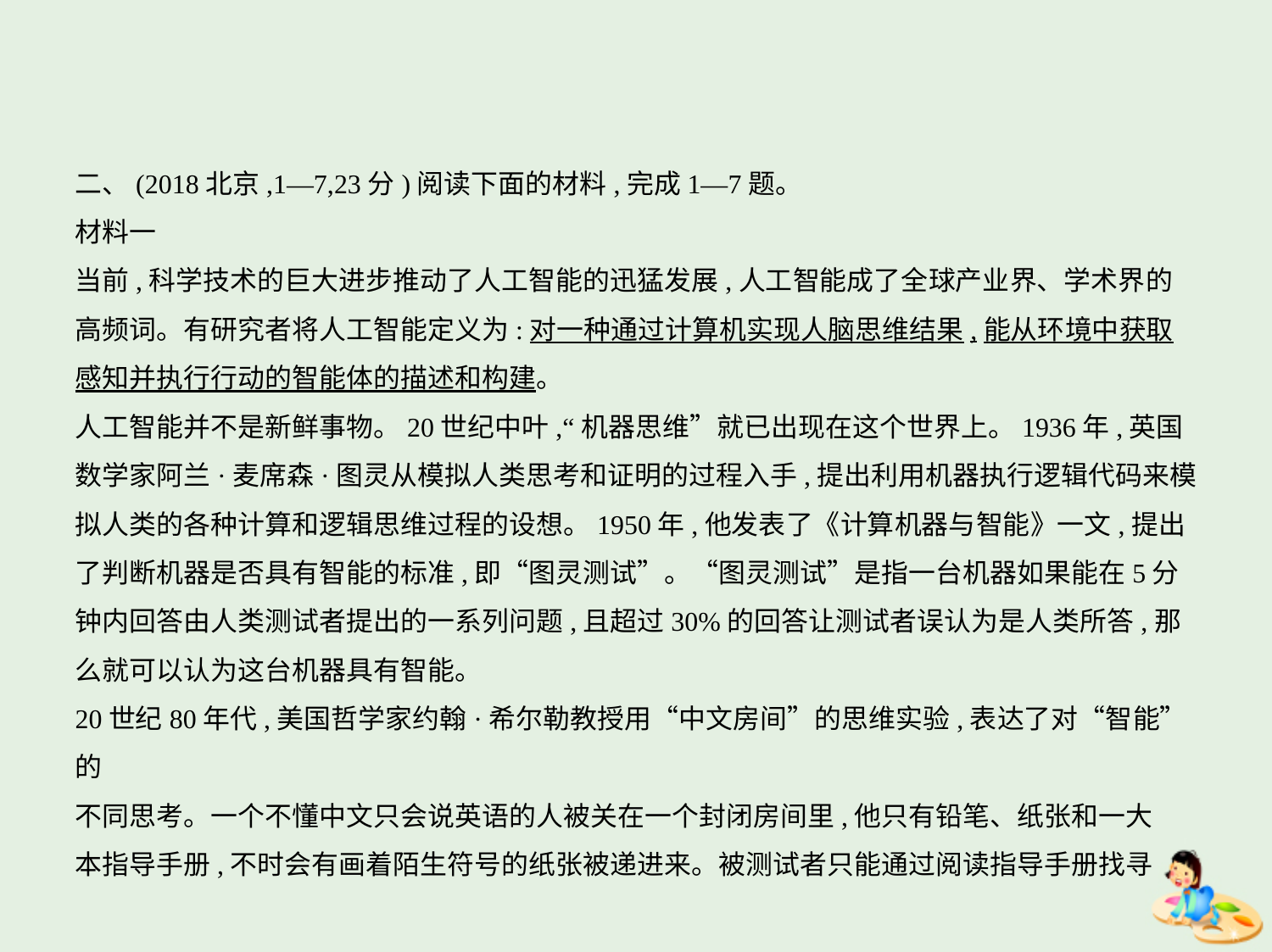

二、(2018北京,1—7,23分)阅读下面的材料,完成1—7题。
材料一
当前,科学技术的巨大进步推动了人工智能的迅猛发展,人工智能成了全球产业界、学术界的
高频词。有研究者将人工智能定义为:对一种通过计算机实现人脑思维结果,能从环境中获取
感知并执行行动的智能体的描述和构建。
人工智能并不是新鲜事物。20世纪中叶,“机器思维”就已出现在这个世界上。1936年,英国
数学家阿兰·麦席森·图灵从模拟人类思考和证明的过程入手,提出利用机器执行逻辑代码来模
拟人类的各种计算和逻辑思维过程的设想。1950年,他发表了《计算机器与智能》一文,提出
了判断机器是否具有智能的标准,即“图灵测试”。“图灵测试”是指一台机器如果能在5分
钟内回答由人类测试者提出的一系列问题,且超过30%的回答让测试者误认为是人类所答,那
么就可以认为这台机器具有智能。
20世纪80年代,美国哲学家约翰·希尔勒教授用“中文房间”的思维实验,表达了对“智能”的
不同思考。一个不懂中文只会说英语的人被关在一个封闭房间里,他只有铅笔、纸张和一大
本指导手册,不时会有画着陌生符号的纸张被递进来。被测试者只能通过阅读指导手册找寻